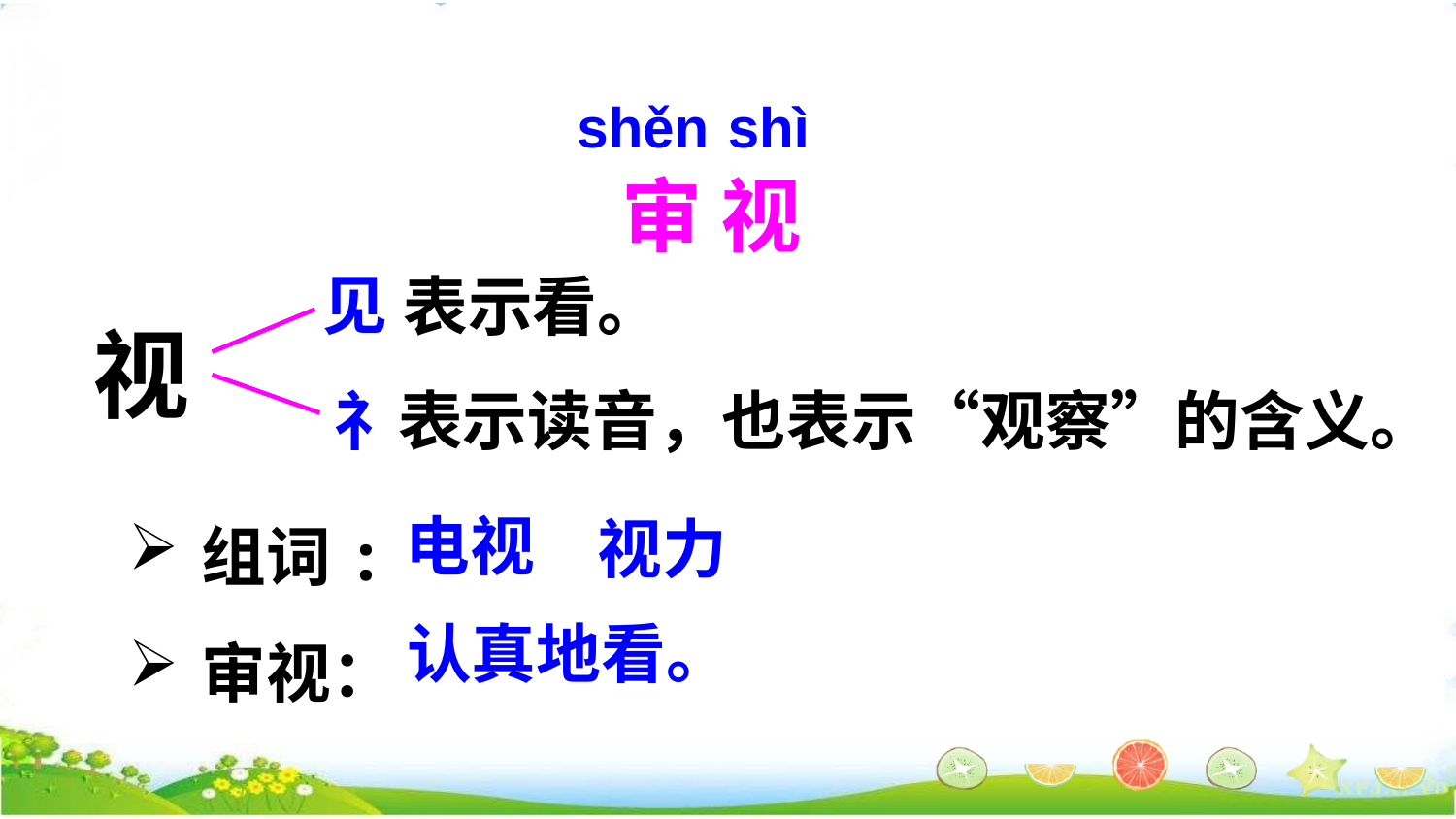

shěn
shì
审 视
表示看。
见
视
礻
表示读音，也表示“观察”的含义。
组词:
审视：
电视
视力
认真地看。